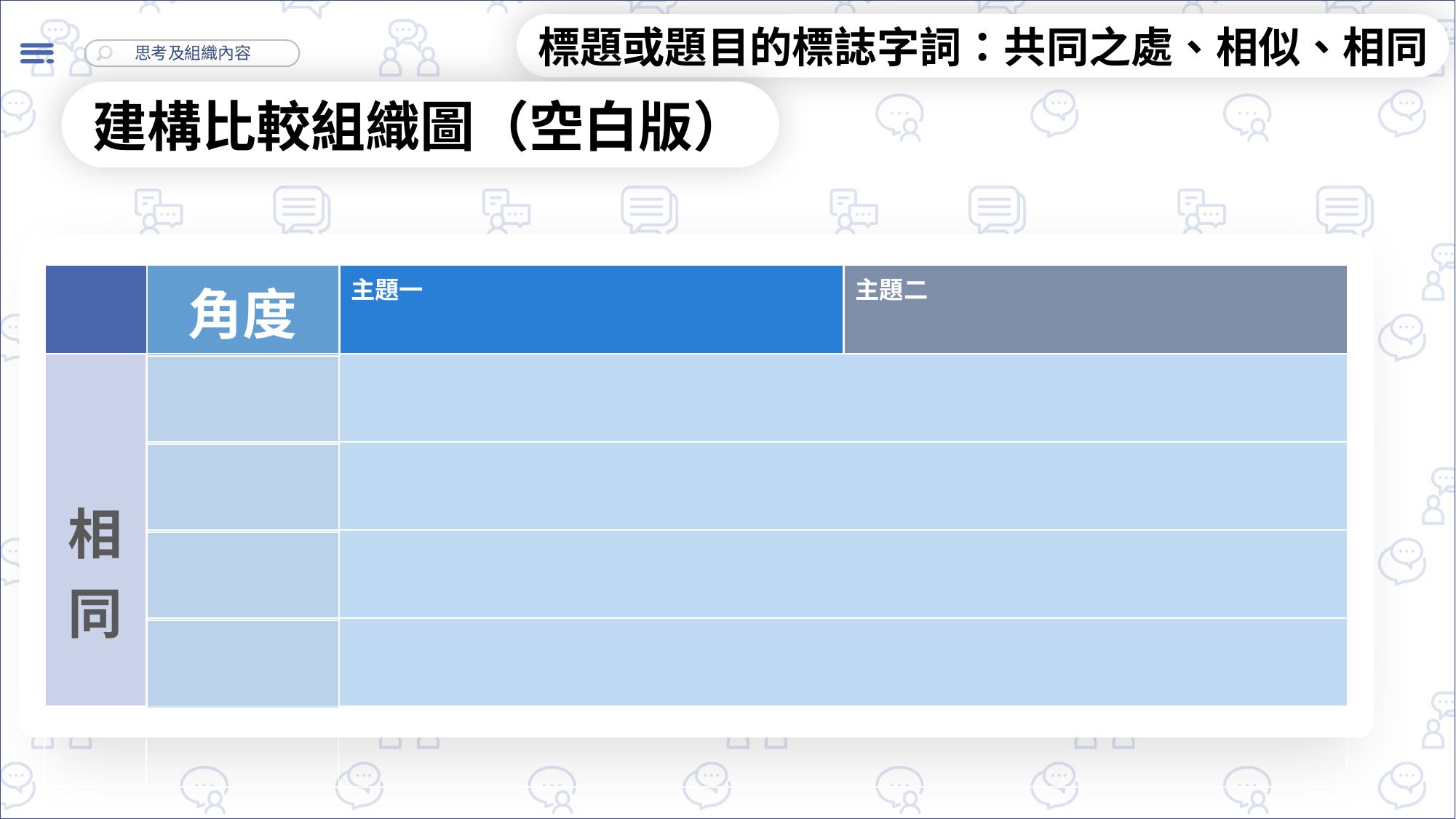

標題或題目的標誌字詞：共同之處、相似、相同
建構比較組織圖（空白版）

| 角度 |
| --- |
|  |
|  |
|  |
|  |
|  |  |  |  |
| --- | --- | --- | --- |
|  |  |  |  |
|  |  |  |  |
|  |  |  |  |
|  |  |  |  |
| 主題一 | 主題二 |
| --- | --- |
| 相同 |  |  |
| --- | --- | --- |
|  |  |  |
|  |  |  |
|  |  |  |